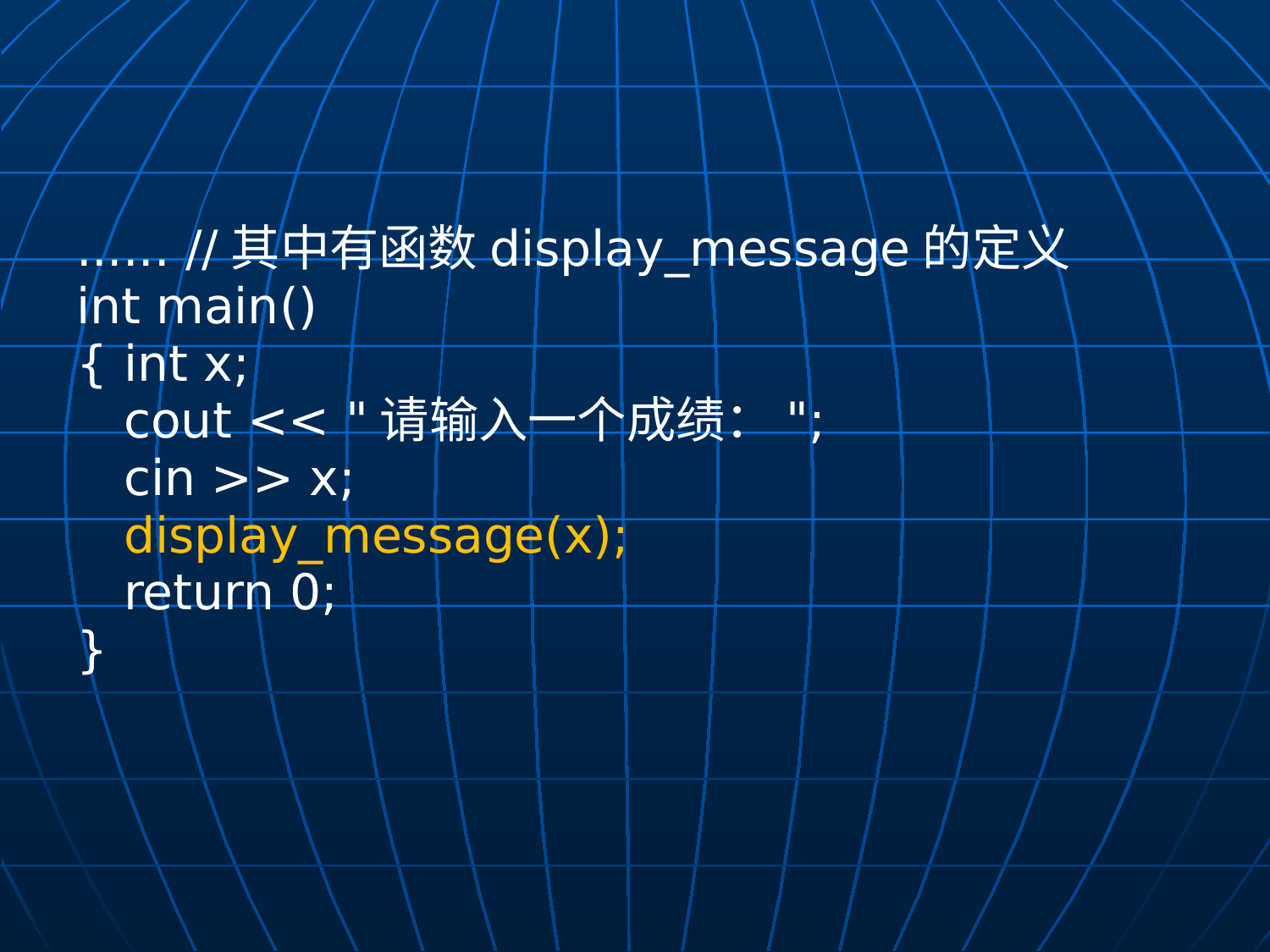

#
...... //其中有函数display_message的定义
int main()
{	int x;
	cout << "请输入一个成绩：";
	cin >> x;
	display_message(x);
	return 0;
}